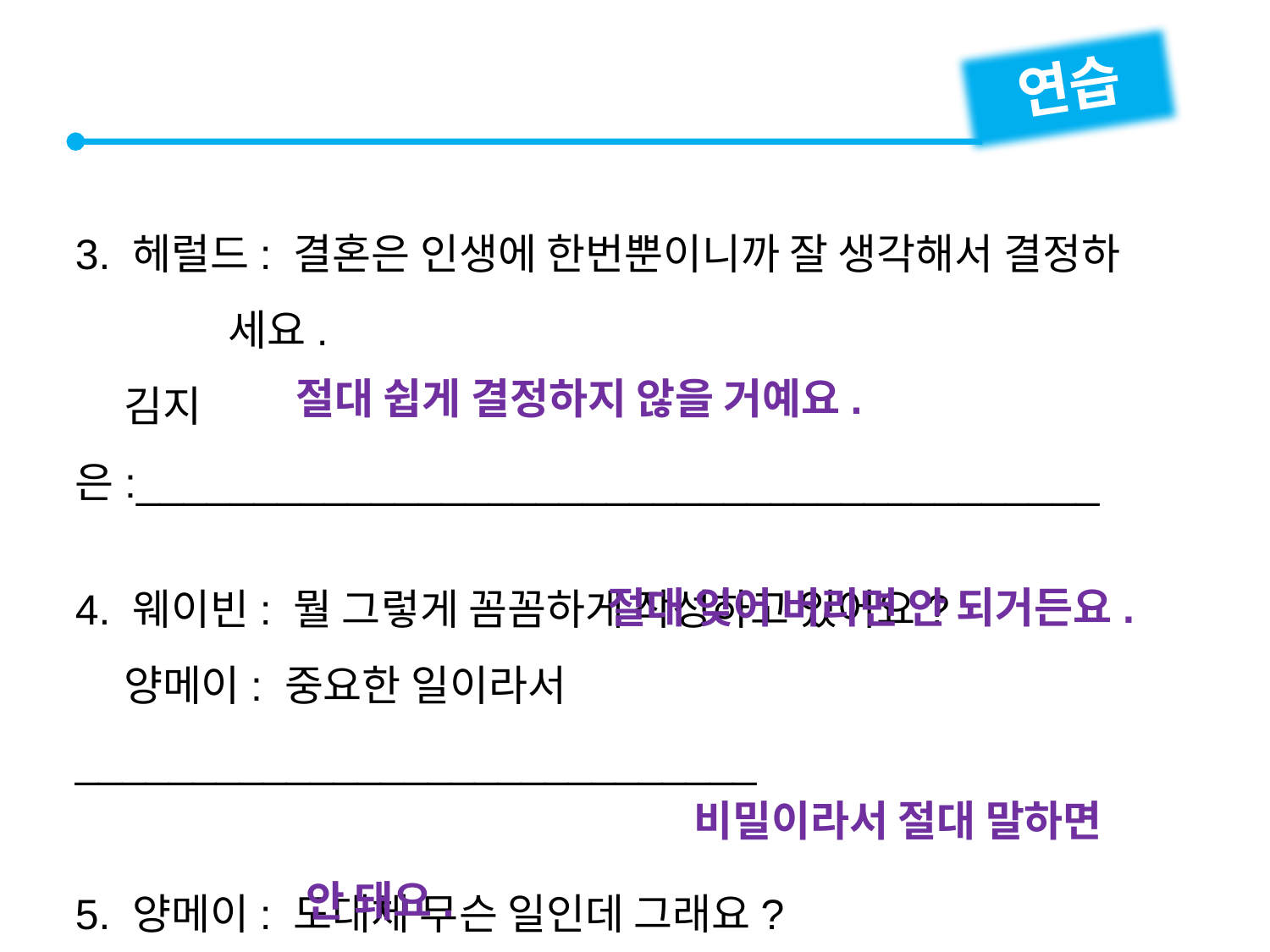

연습
3. 헤럴드: 결혼은 인생에 한번뿐이니까 잘 생각해서 결정하
               세요.
    김지은:_________________________________________

4. 웨이빈: 뭘 그렇게 꼼꼼하게 작성하고 있어요?
    양메이: 중요한 일이라서_____________________________

5. 양메이: 도대체 무슨 일인데 그래요?
    김지은: 저도 말 하고 싶지만________________________
               ___________

절대 쉽게 결정하지 않을 거예요.
절대 잊어 버리면 안 되거든요.
비밀이라서 절대 말하면
안 돼요.